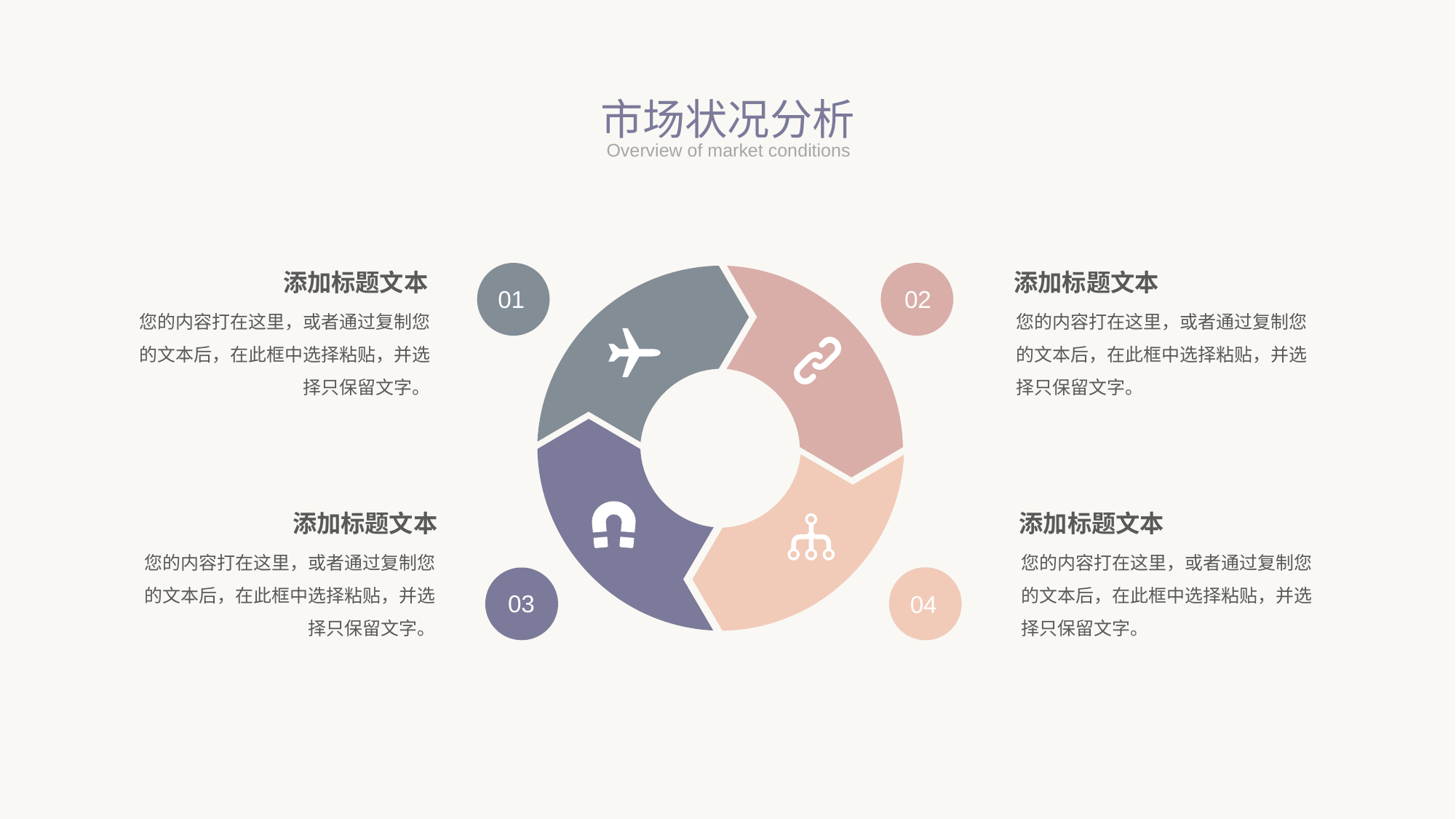

市场状况分析
Overview of market conditions

添加标题文本
添加标题文本
01
02
您的内容打在这里，或者通过复制您的文本后，在此框中选择粘贴，并选择只保留文字。
您的内容打在这里，或者通过复制您的文本后，在此框中选择粘贴，并选择只保留文字。

添加标题文本
添加标题文本

您的内容打在这里，或者通过复制您的文本后，在此框中选择粘贴，并选择只保留文字。
您的内容打在这里，或者通过复制您的文本后，在此框中选择粘贴，并选择只保留文字。

03
04